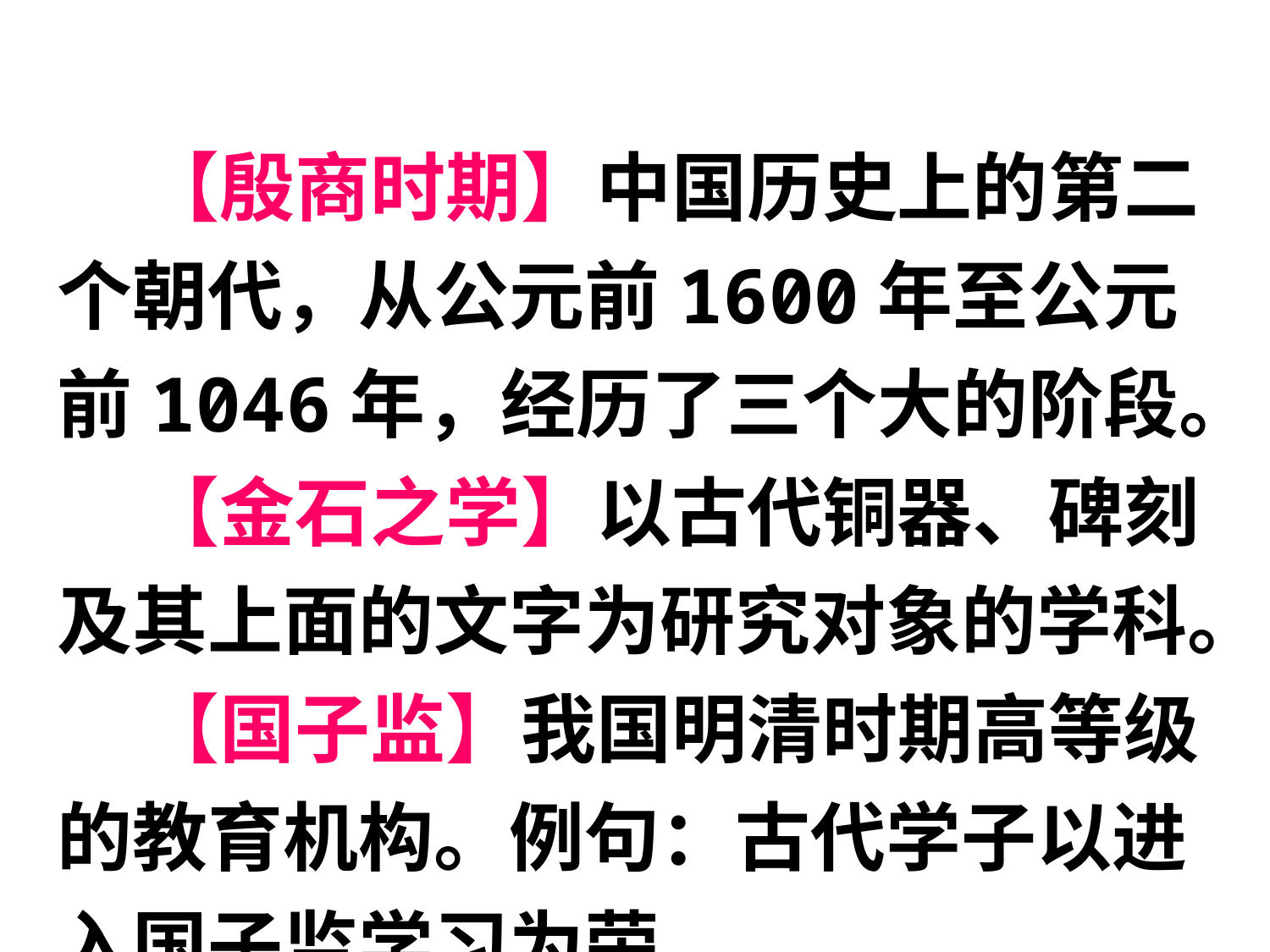

【殷商时期】中国历史上的第二个朝代，从公元前1600年至公元前1046年，经历了三个大的阶段。
    【金石之学】以古代铜器、碑刻及其上面的文字为研究对象的学科。
    【国子监】我国明清时期高等级的教育机构。例句：古代学子以进入国子监学习为荣。